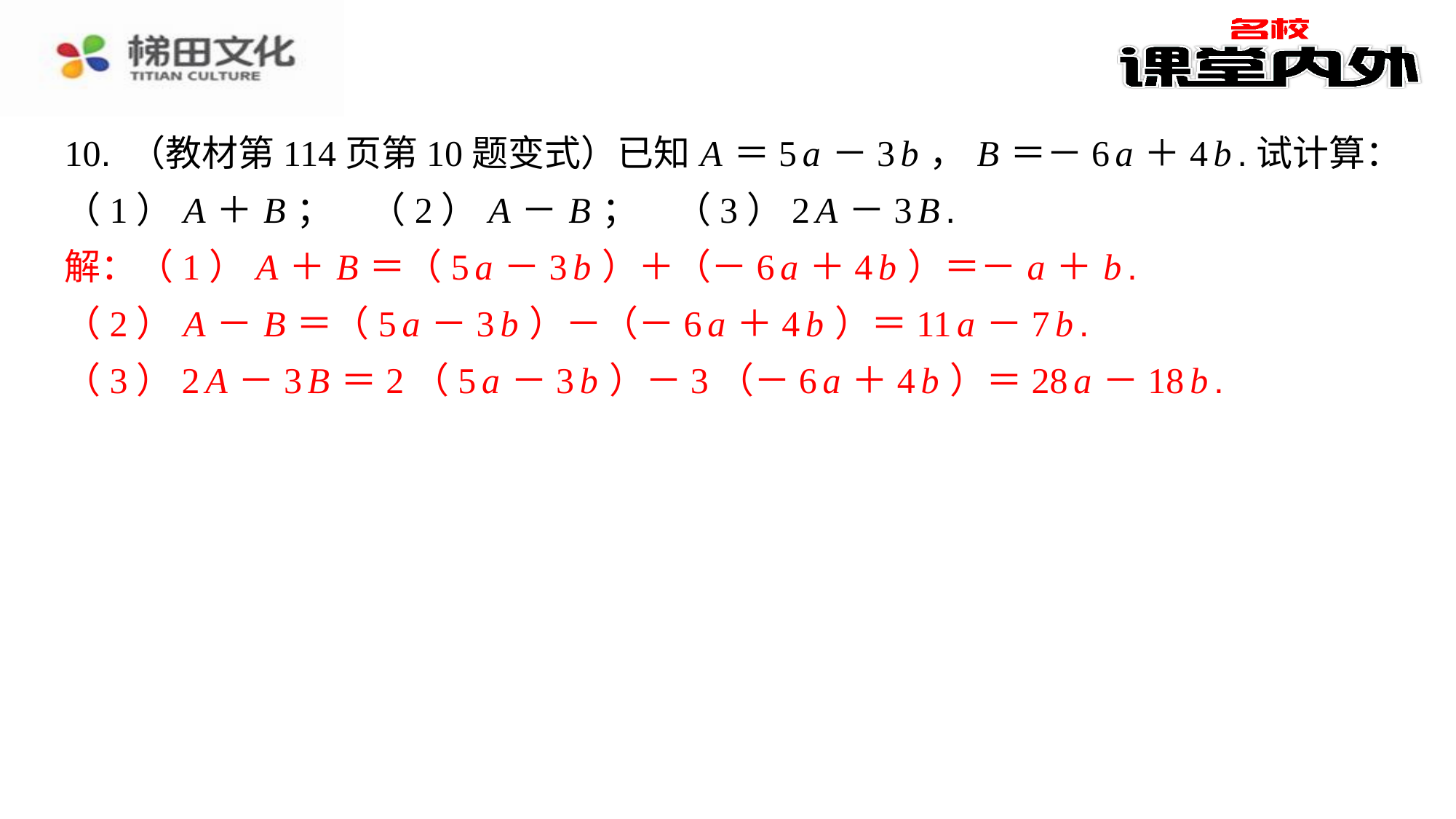

10. （教材第114页第10题变式）已知 A ＝5 a －3 b ， B ＝－6 a ＋4 b .试计算：
（1） A ＋ B ；　（2） A － B ；　（3）2 A －3 B .
解：（1） A ＋ B ＝（5 a －3 b ）＋（－6 a ＋4 b ）＝－ a ＋ b .
（2） A － B ＝（5 a －3 b ）－（－6 a ＋4 b ）＝11 a －7 b .
（3）2 A －3 B ＝2（5 a －3 b ）－3（－6 a ＋4 b ）＝28 a －18 b .
解：（1） A ＋ B ＝（5 a －3 b ）＋（－6 a ＋4 b ）＝－ a ＋ b .
（2） A － B ＝（5 a －3 b ）－（－6 a ＋4 b ）＝11 a －7 b .
（3）2 A －3 B ＝2（5 a －3 b ）－3（－6 a ＋4 b ）＝28 a －18 b .